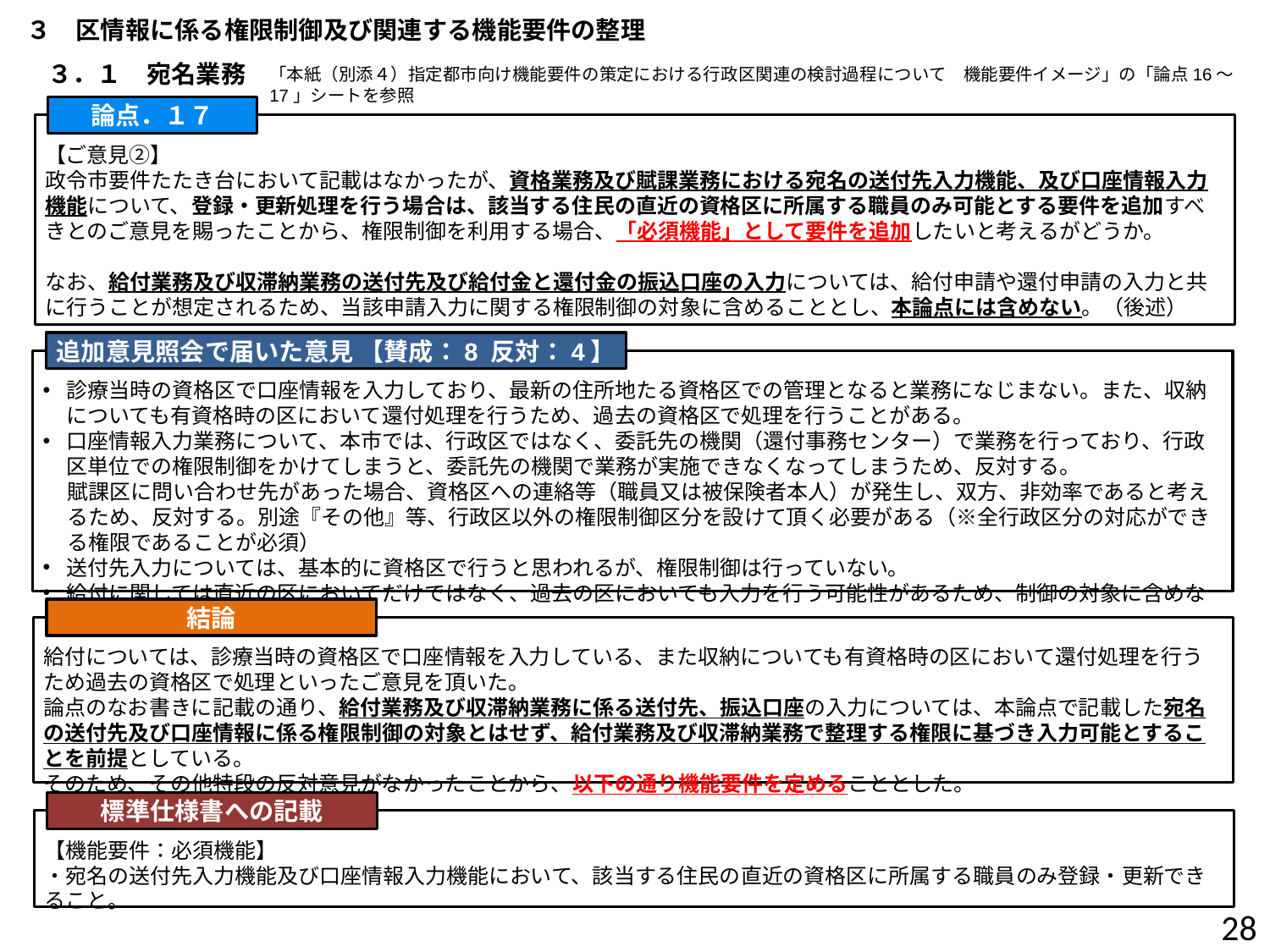

３　区情報に係る権限制御及び関連する機能要件の整理
３．１　宛名業務
「本紙（別添４）指定都市向け機能要件の策定における行政区関連の検討過程について　機能要件イメージ」の「論点16～17」シートを参照
論点．１７

【ご意見②】
政令市要件たたき台において記載はなかったが、資格業務及び賦課業務における宛名の送付先入力機能、及び口座情報入力機能について、登録・更新処理を行う場合は、該当する住民の直近の資格区に所属する職員のみ可能とする要件を追加すべきとのご意見を賜ったことから、権限制御を利用する場合、「必須機能」として要件を追加したいと考えるがどうか。

なお、給付業務及び収滞納業務の送付先及び給付金と還付金の振込口座の入力については、給付申請や還付申請の入力と共に行うことが想定されるため、当該申請入力に関する権限制御の対象に含めることとし、本論点には含めない。（後述）
追加意見照会で届いた意見 【賛成：8 反対：4】

診療当時の資格区で口座情報を入力しており、最新の住所地たる資格区での管理となると業務になじまない。また、収納についても有資格時の区において還付処理を行うため、過去の資格区で処理を行うことがある。
口座情報入力業務について、本市では、行政区ではなく、委託先の機関（還付事務センター）で業務を行っており、行政区単位での権限制御をかけてしまうと、委託先の機関で業務が実施できなくなってしまうため、反対する。
賦課区に問い合わせ先があった場合、資格区への連絡等（職員又は被保険者本人）が発生し、双方、非効率であると考えるため、反対する。別途『その他』等、行政区以外の権限制御区分を設けて頂く必要がある（※全行政区分の対応ができる権限であることが必須）
送付先入力については、基本的に資格区で行うと思われるが、権限制御は行っていない。
給付に関しては直近の区においてだけではなく、過去の区においても入力を行う可能性があるため、制御の対象に含めない。
結論

給付については、診療当時の資格区で口座情報を入力している、また収納についても有資格時の区において還付処理を行うため過去の資格区で処理といったご意見を頂いた。
論点のなお書きに記載の通り、給付業務及び収滞納業務に係る送付先、振込口座の入力については、本論点で記載した宛名の送付先及び口座情報に係る権限制御の対象とはせず、給付業務及び収滞納業務で整理する権限に基づき入力可能とすることを前提としている。
そのため、その他特段の反対意見がなかったことから、以下の通り機能要件を定めることとした。

標準仕様書への記載

【機能要件：必須機能】
・宛名の送付先入力機能及び口座情報入力機能において、該当する住民の直近の資格区に所属する職員のみ登録・更新できること。
28